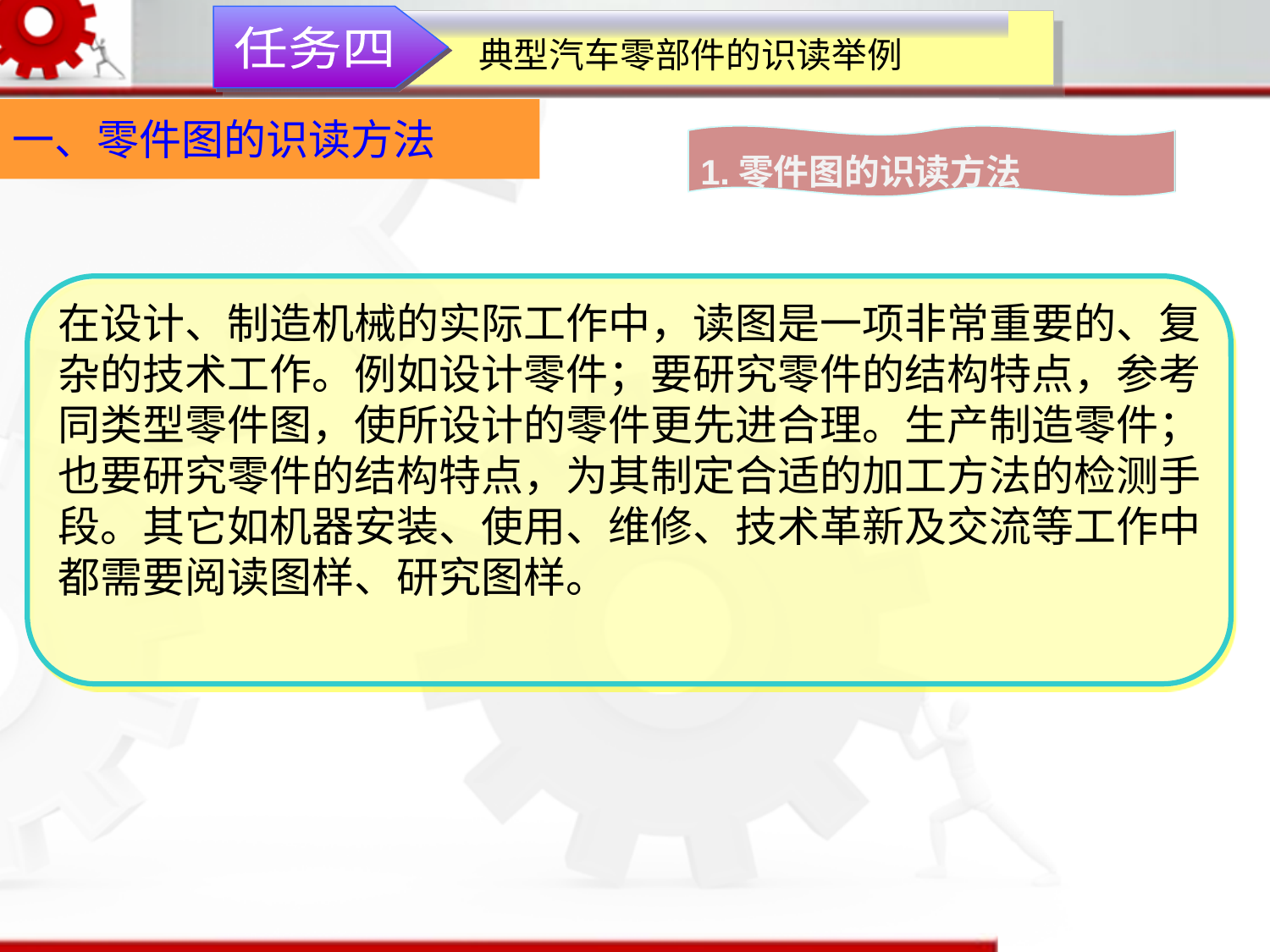

典型汽车零部件的识读举例
任务四
一、零件图的识读方法

1.零件图的识读方法

在设计、制造机械的实际工作中，读图是一项非常重要的、复杂的技术工作。例如设计零件；要研究零件的结构特点，参考同类型零件图，使所设计的零件更先进合理。生产制造零件；也要研究零件的结构特点，为其制定合适的加工方法的检测手段。其它如机器安装、使用、维修、技术革新及交流等工作中都需要阅读图样、研究图样。